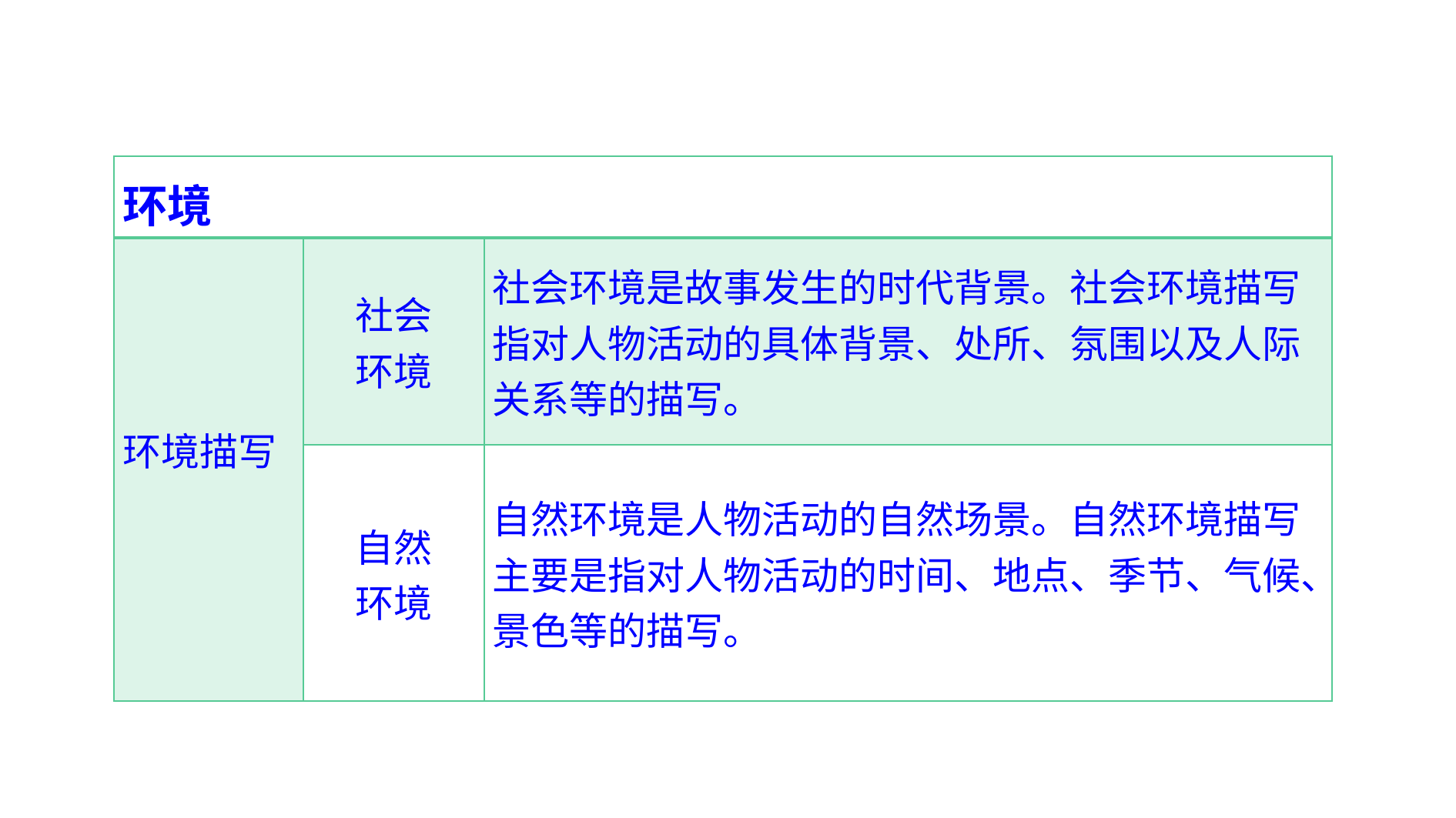

| 环境 |  |  |
| --- | --- | --- |
| 环境描写 | 社会 环境 | 社会环境是故事发生的时代背景。社会环境描写指对人物活动的具体背景、处所、氛围以及人际关系等的描写。 |
|  | 自然 环境 | 自然环境是人物活动的自然场景。自然环境描写主要是指对人物活动的时间、地点、季节、气候、景色等的描写。 |